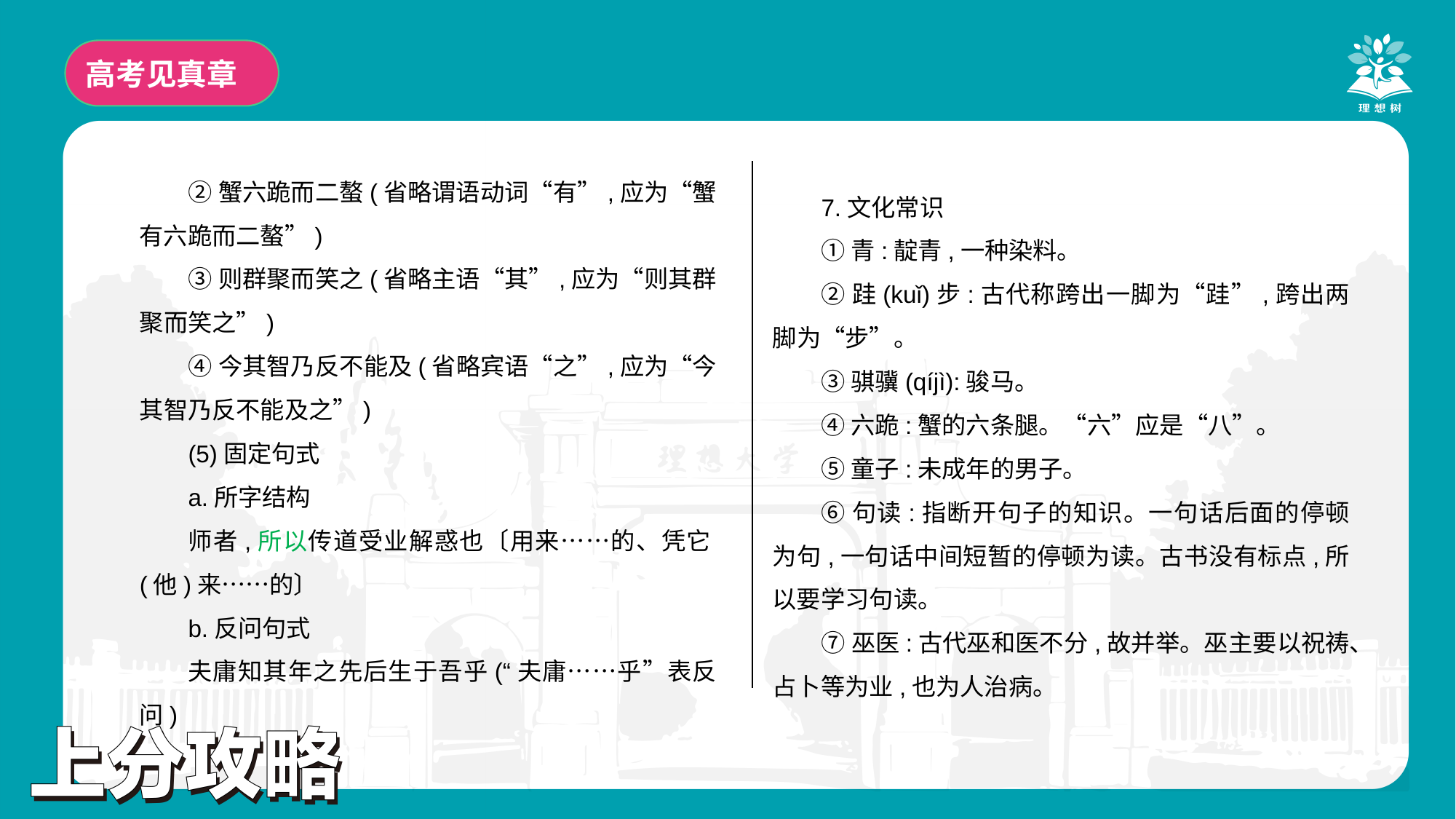

高考见真章
②蟹六跪而二螯(省略谓语动词“有”,应为“蟹有六跪而二螯”)
③则群聚而笑之(省略主语“其”,应为“则其群聚而笑之”)
④今其智乃反不能及(省略宾语“之”,应为“今其智乃反不能及之”)
(5)固定句式
a.所字结构
师者,所以传道受业解惑也〔用来……的、凭它(他)来……的〕
b.反问句式
夫庸知其年之先后生于吾乎(“夫庸……乎”表反问)
7.文化常识
①青:靛青,一种染料。
②跬(kuǐ)步:古代称跨出一脚为“跬”,跨出两脚为“步”。
③骐骥(qíjì):骏马。
④六跪:蟹的六条腿。“六”应是“八”。
⑤童子:未成年的男子。
⑥句读:指断开句子的知识。一句话后面的停顿为句,一句话中间短暂的停顿为读。古书没有标点,所以要学习句读。
⑦巫医:古代巫和医不分,故并举。巫主要以祝祷、占卜等为业,也为人治病。